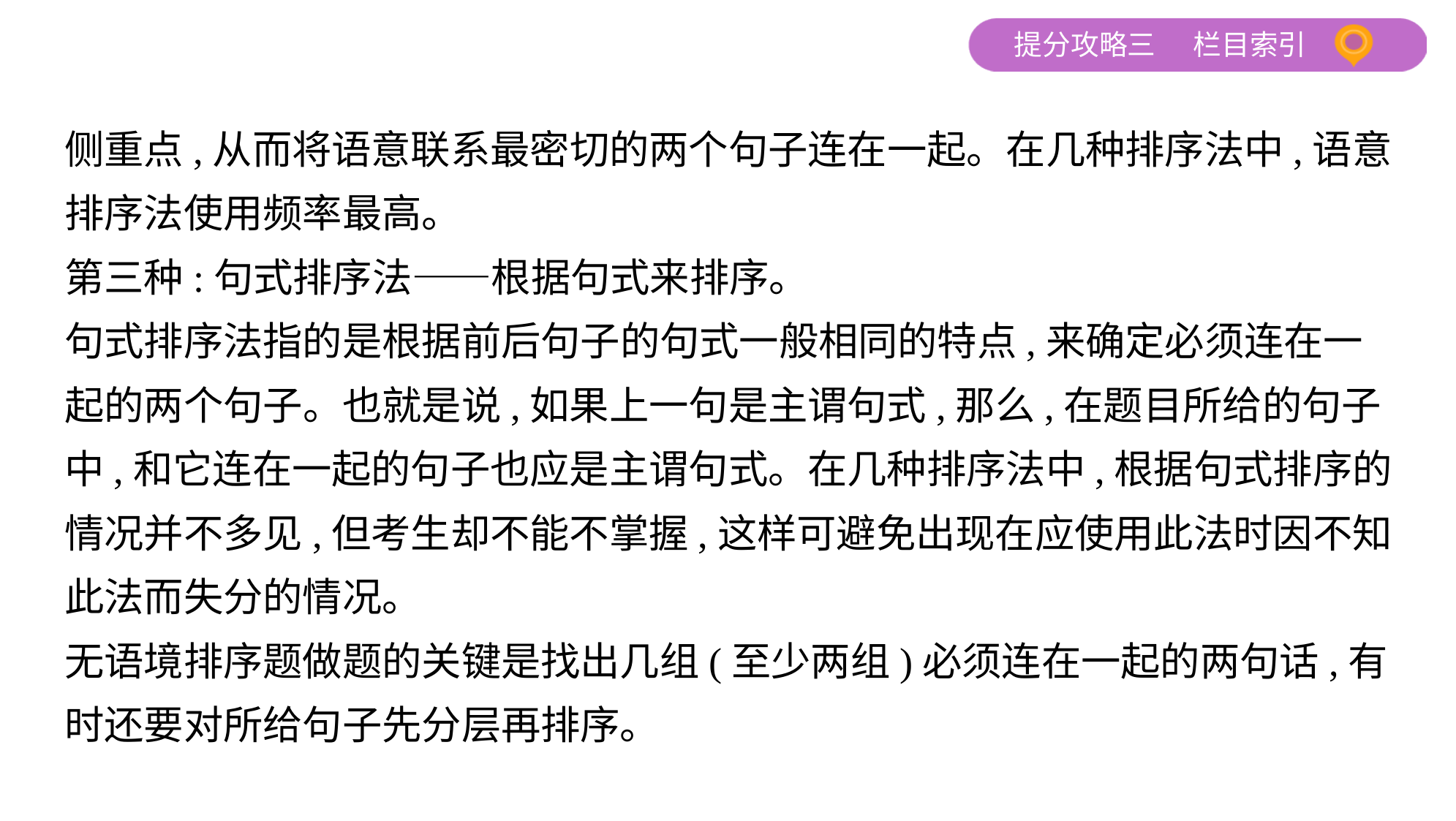

侧重点,从而将语意联系最密切的两个句子连在一起。在几种排序法中,语意
排序法使用频率最高。
第三种:句式排序法——根据句式来排序。
句式排序法指的是根据前后句子的句式一般相同的特点,来确定必须连在一
起的两个句子。也就是说,如果上一句是主谓句式,那么,在题目所给的句子
中,和它连在一起的句子也应是主谓句式。在几种排序法中,根据句式排序的
情况并不多见,但考生却不能不掌握,这样可避免出现在应使用此法时因不知
此法而失分的情况。
无语境排序题做题的关键是找出几组(至少两组)必须连在一起的两句话,有
时还要对所给句子先分层再排序。